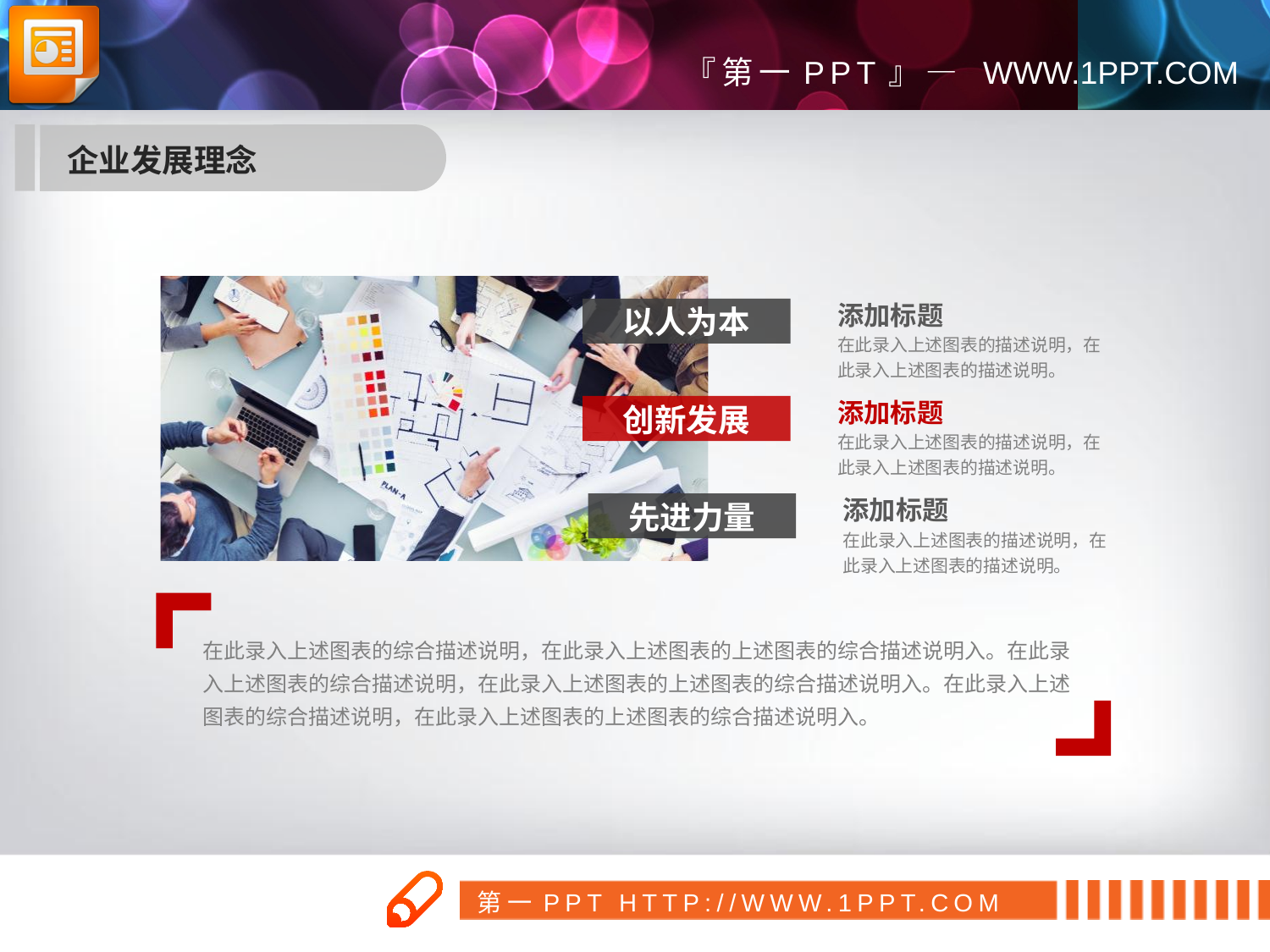

企业发展理念

添加标题
以人为本

在此录入上述图表的描述说明，在此录入上述图表的描述说明。
添加标题
创新发展

在此录入上述图表的描述说明，在此录入上述图表的描述说明。
添加标题
先进力量

在此录入上述图表的描述说明，在此录入上述图表的描述说明。

在此录入上述图表的综合描述说明，在此录入上述图表的上述图表的综合描述说明入。在此录入上述图表的综合描述说明，在此录入上述图表的上述图表的综合描述说明入。在此录入上述图表的综合描述说明，在此录入上述图表的上述图表的综合描述说明入。